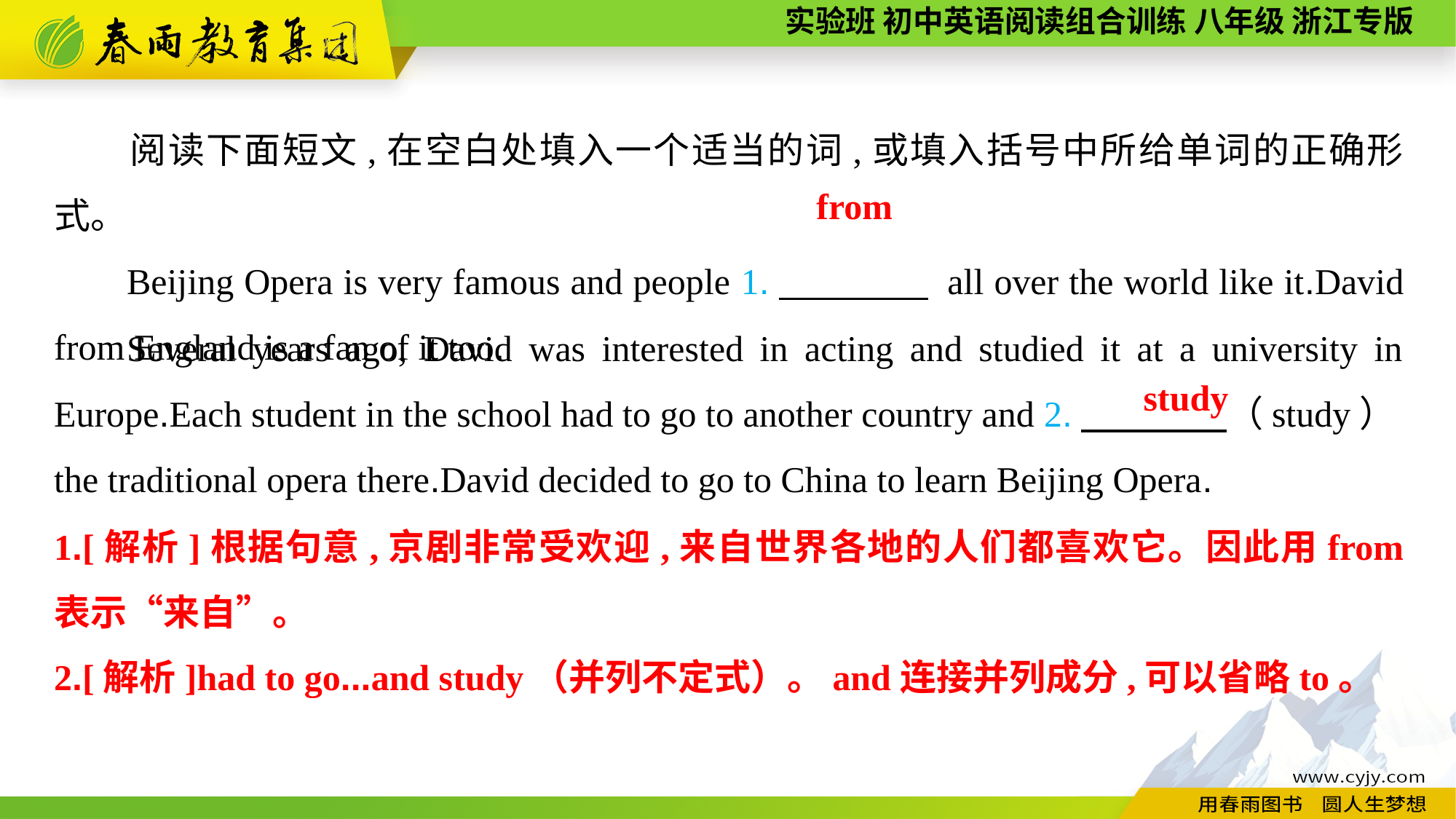

阅读下面短文,在空白处填入一个适当的词,或填入括号中所给单词的正确形式。
Beijing Opera is very famous and people 1.　　　　 all over the world like it.David from England is a fan of it too.
from
Several years ago, David was interested in acting and studied it at a university in Europe.Each student in the school had to go to another country and 2.　　　　（study）the traditional opera there.David decided to go to China to learn Beijing Opera.
study
1.[解析]根据句意,京剧非常受欢迎,来自世界各地的人们都喜欢它。因此用from 表示“来自”。
2.[解析]had to go...and study（并列不定式）。and连接并列成分,可以省略to。